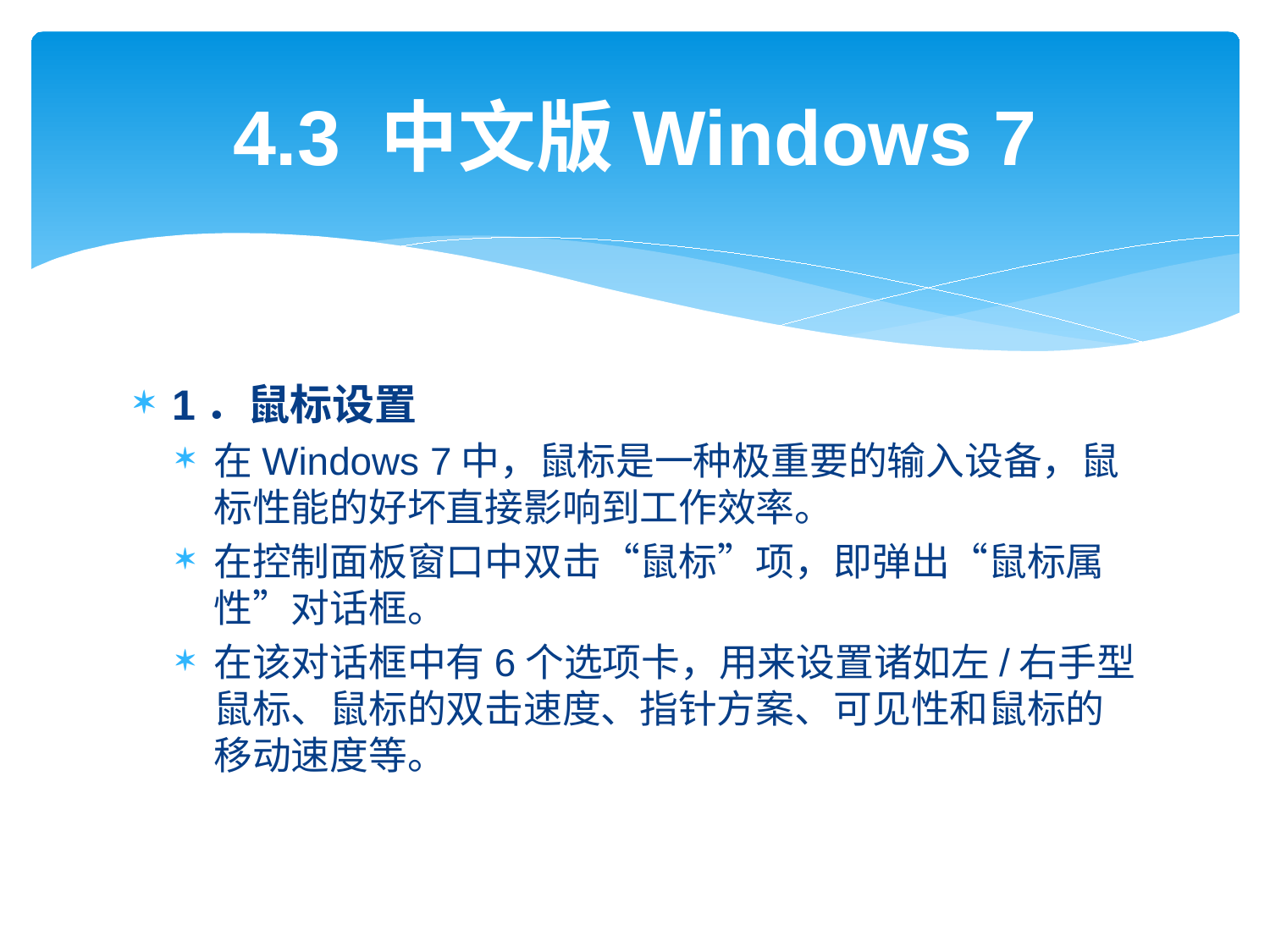

# 4.3 中文版Windows 7
1．鼠标设置
在Windows 7中，鼠标是一种极重要的输入设备，鼠标性能的好坏直接影响到工作效率。
在控制面板窗口中双击“鼠标”项，即弹出“鼠标属性”对话框。
在该对话框中有6个选项卡，用来设置诸如左/右手型鼠标、鼠标的双击速度、指针方案、可见性和鼠标的移动速度等。